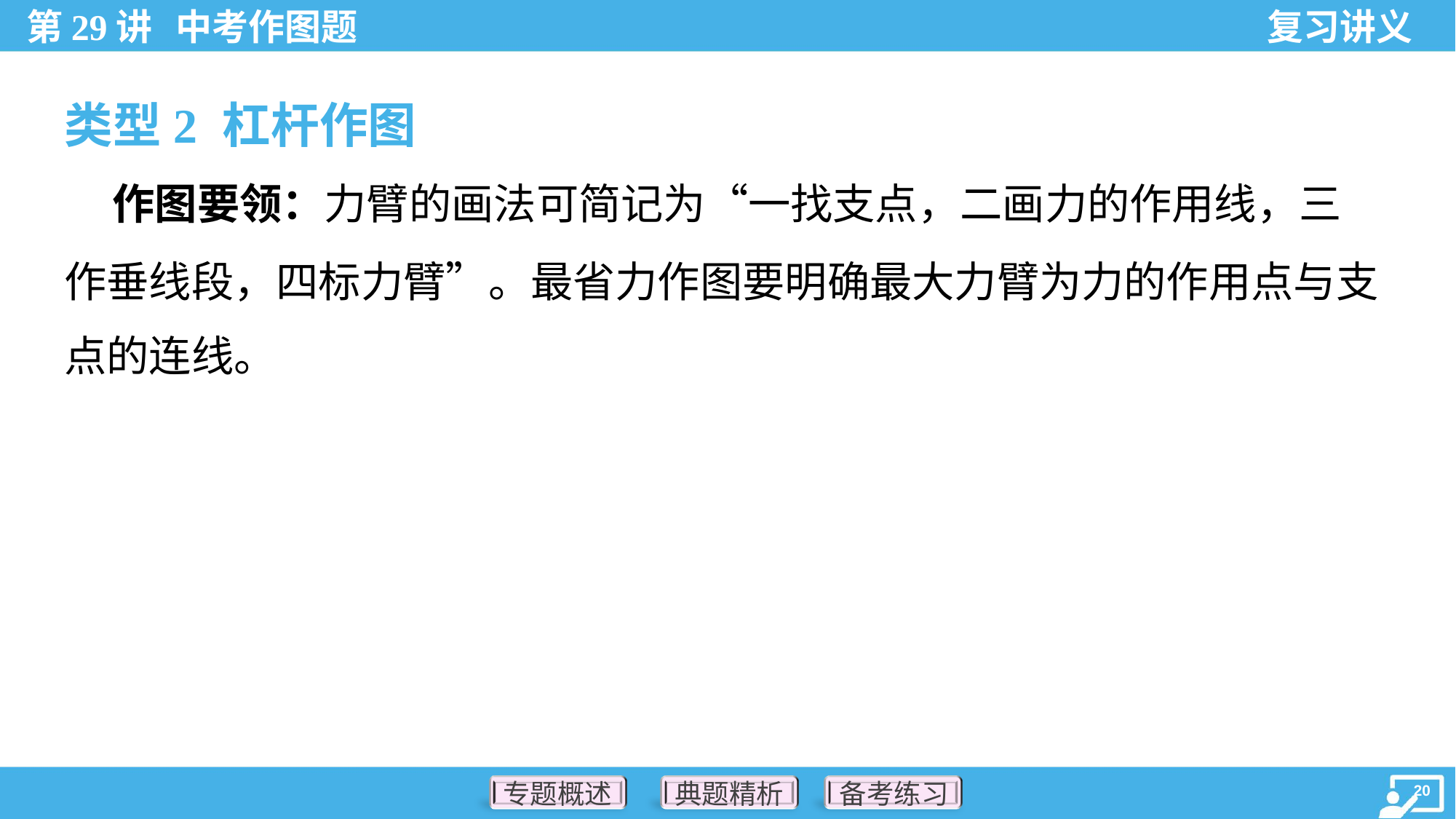

类型2 杠杆作图
    作图要领：力臂的画法可简记为“一找支点，二画力的作用线，三
作垂线段，四标力臂”。最省力作图要明确最大力臂为力的作用点与支
点的连线。